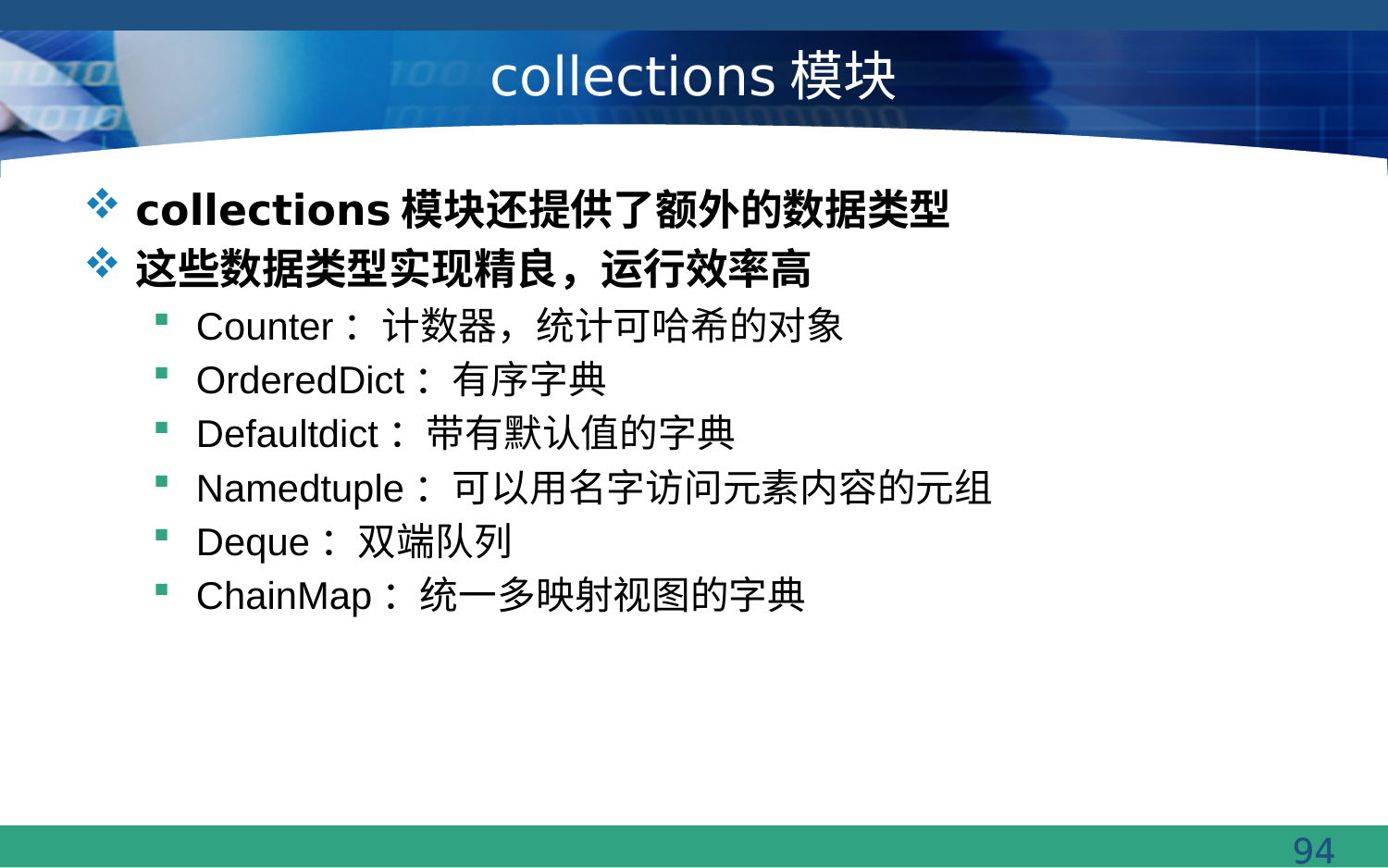

# collections模块
collections模块还提供了额外的数据类型
这些数据类型实现精良，运行效率高
Counter：计数器，统计可哈希的对象
OrderedDict：有序字典
Defaultdict：带有默认值的字典
Namedtuple：可以用名字访问元素内容的元组
Deque：双端队列
ChainMap：统一多映射视图的字典